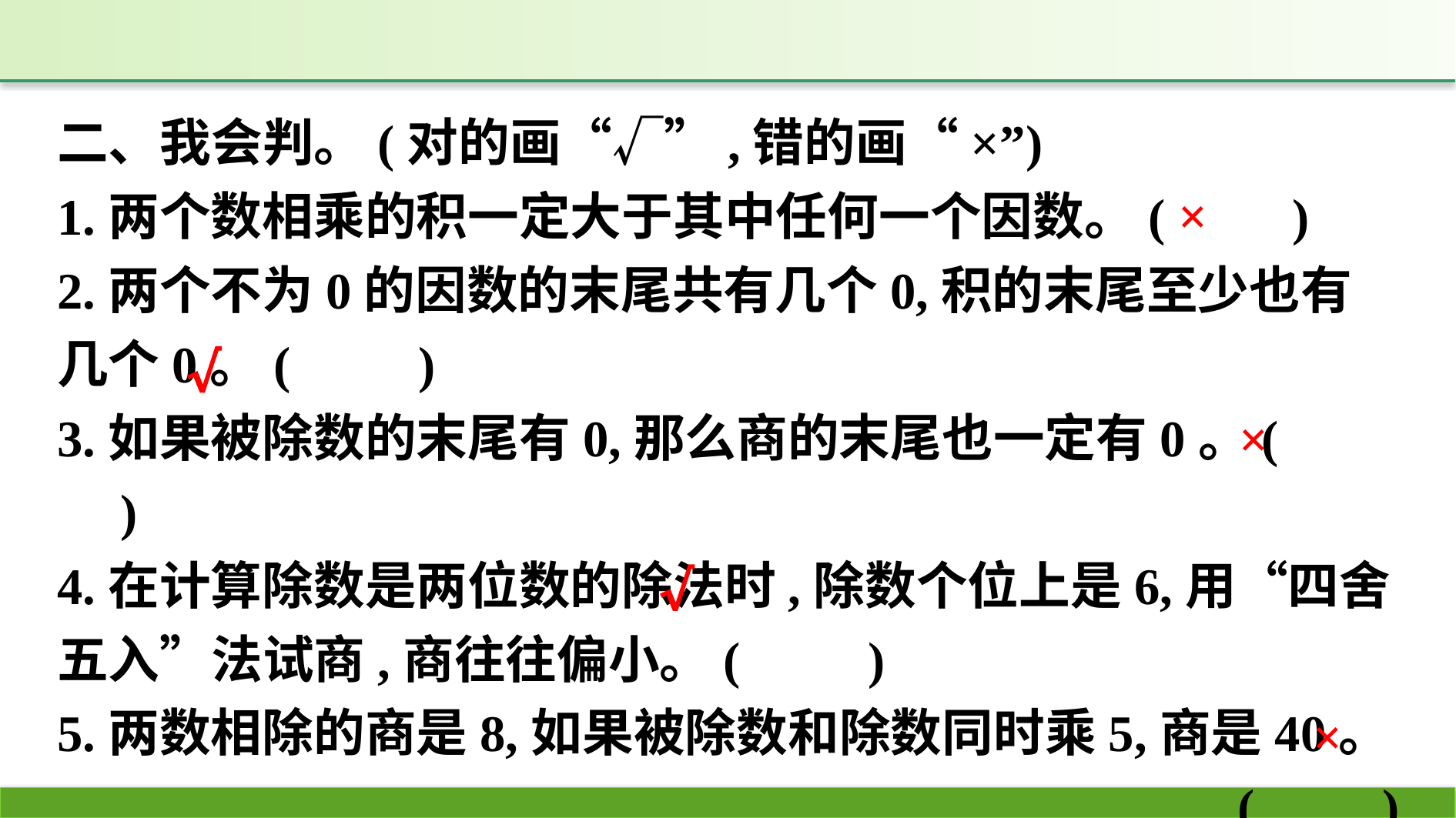

二、我会判。(对的画“√”,错的画“×”)
1.两个数相乘的积一定大于其中任何一个因数。(　　)
2.两个不为0的因数的末尾共有几个0,积的末尾至少也有几个0。(　　)
3.如果被除数的末尾有0,那么商的末尾也一定有0。(　　)
4.在计算除数是两位数的除法时,除数个位上是6,用“四舍五入”法试商,商往往偏小。(　　)
5.两数相除的商是8,如果被除数和除数同时乘5,商是40。
(　　)
×
√
×
√
×